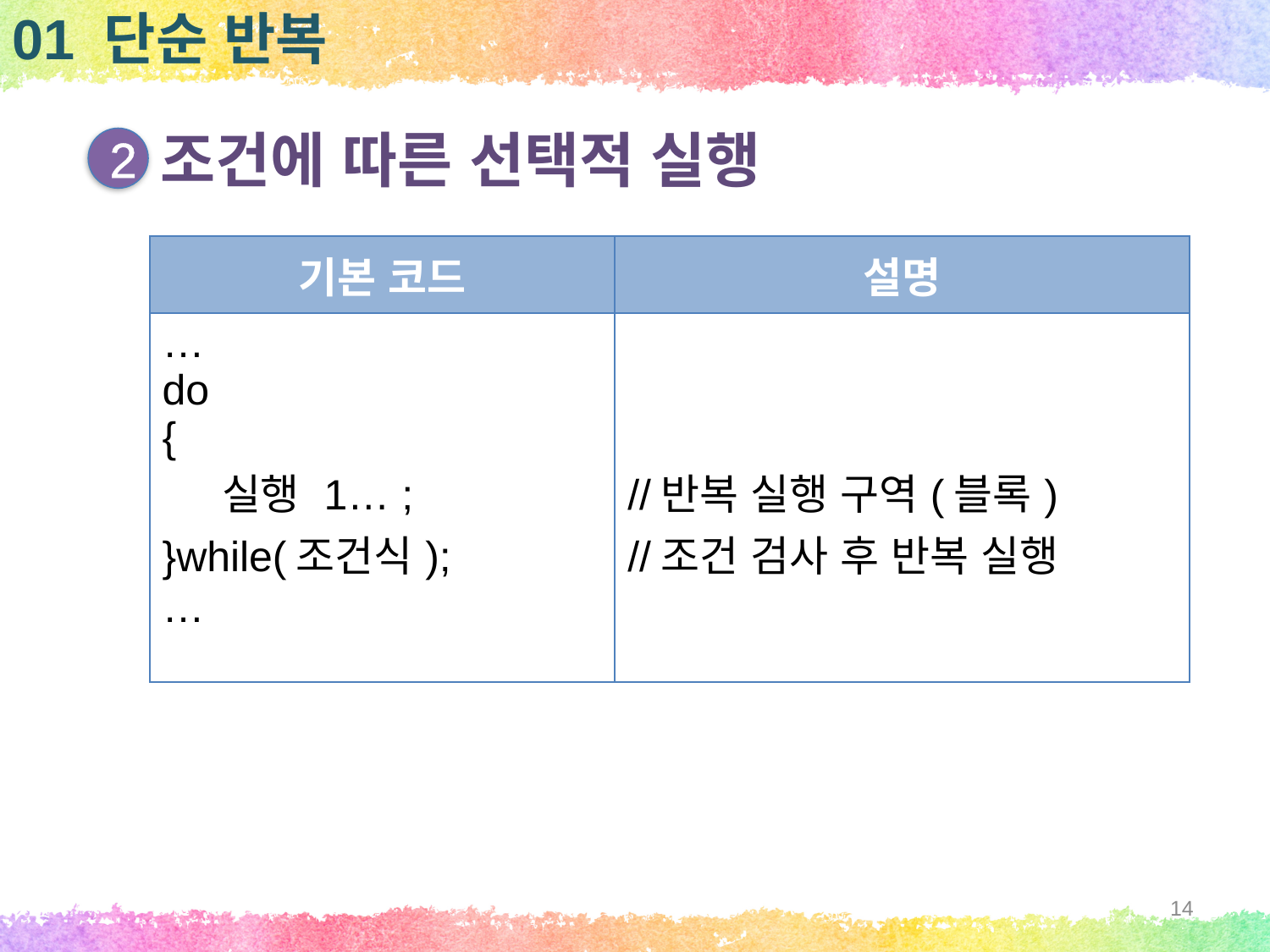

01 단순 반복
조건에 따른 선택적 실행
2
| 기본 코드 | 설명 |
| --- | --- |
| … do { 실행 1… ; }while(조건식); … | //반복 실행 구역(블록) //조건 검사 후 반복 실행 |
14